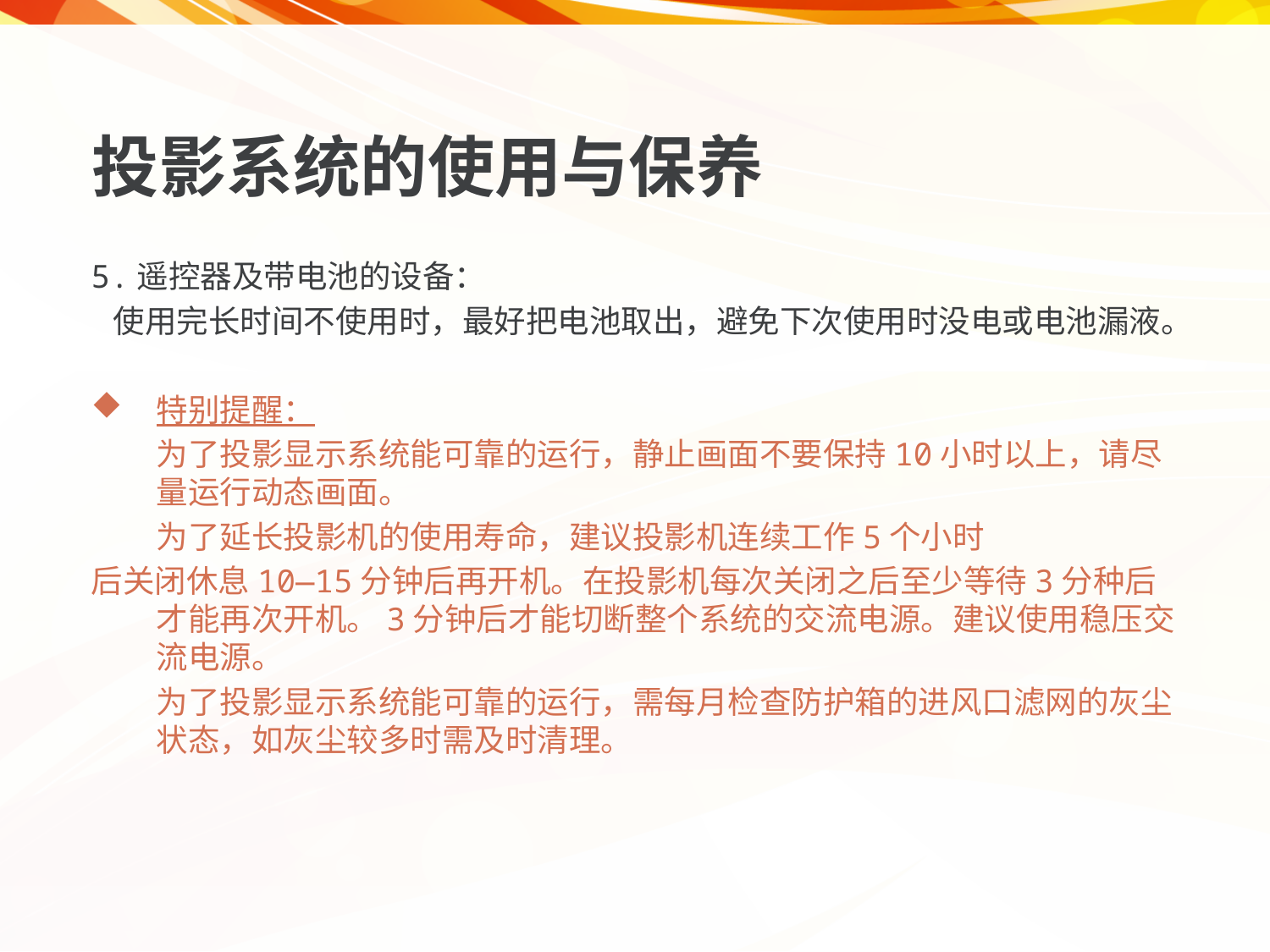

投影系统的使用与保养

5.遥控器及带电池的设备：
  使用完长时间不使用时，最好把电池取出，避免下次使用时没电或电池漏液。

特别提醒：
	为了投影显示系统能可靠的运行，静止画面不要保持10小时以上，请尽量运行动态画面。
	为了延长投影机的使用寿命，建议投影机连续工作5个小时
后关闭休息10—15分钟后再开机。在投影机每次关闭之后至少等待3分种后才能再次开机。3分钟后才能切断整个系统的交流电源。建议使用稳压交流电源。
	为了投影显示系统能可靠的运行，需每月检查防护箱的进风口滤网的灰尘状态，如灰尘较多时需及时清理。